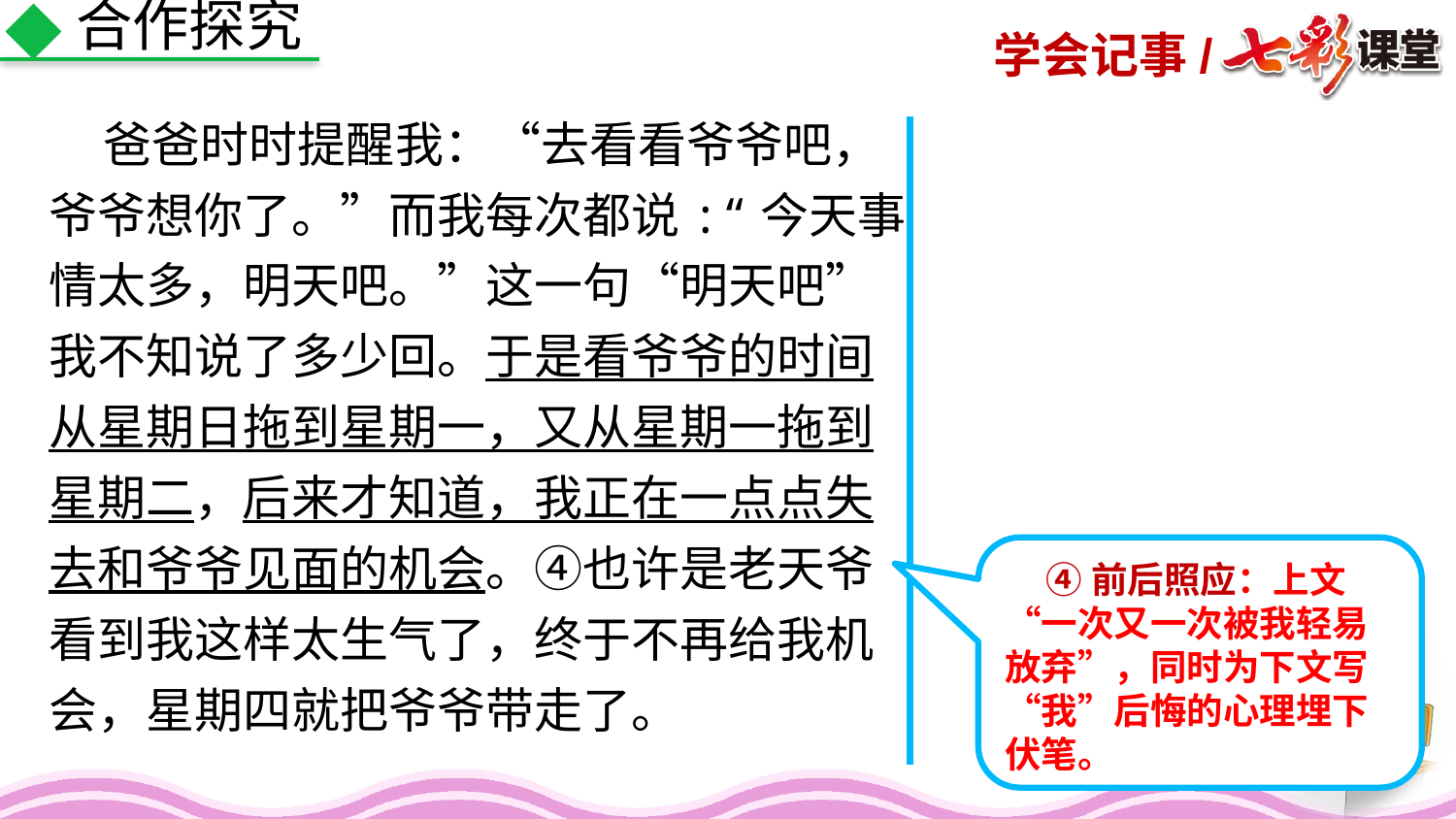

合作探究

    爸爸时时提醒我：“去看看爷爷吧，爷爷想你了。”而我每次都说:“今天事情太多，明天吧。”这一句“明天吧”我不知说了多少回。于是看爷爷的时间从星期日拖到星期一，又从星期一拖到星期二，后来才知道，我正在一点点失去和爷爷见面的机会。④也许是老天爷看到我这样太生气了，终于不再给我机会，星期四就把爷爷带走了。
     ④前后照应：上文“一次又一次被我轻易放弃”，同时为下文写“我”后悔的心理埋下伏笔。